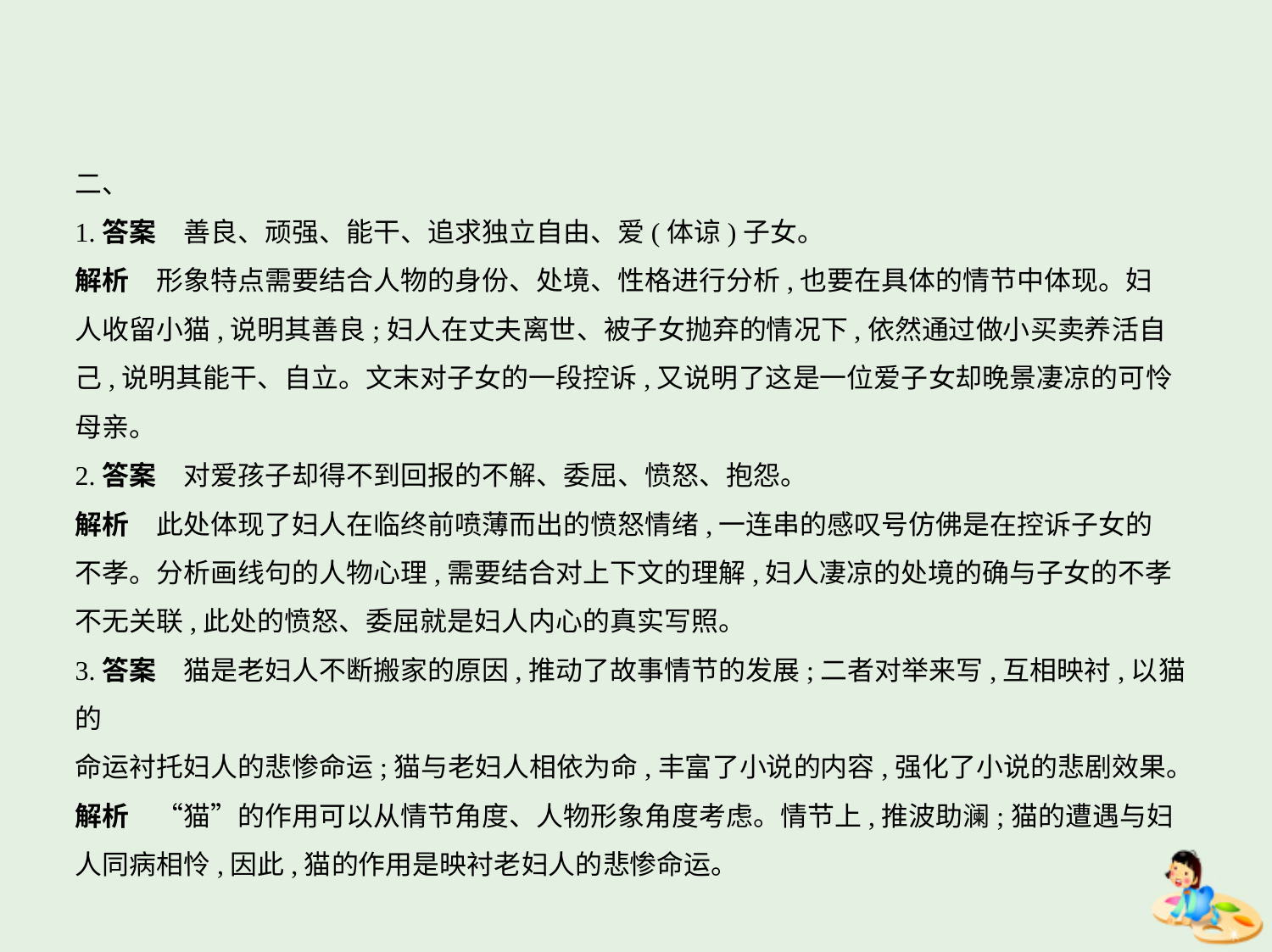

二、
1.答案　善良、顽强、能干、追求独立自由、爱(体谅)子女。
解析　形象特点需要结合人物的身份、处境、性格进行分析,也要在具体的情节中体现。妇
人收留小猫,说明其善良;妇人在丈夫离世、被子女抛弃的情况下,依然通过做小买卖养活自
己,说明其能干、自立。文末对子女的一段控诉,又说明了这是一位爱子女却晚景凄凉的可怜
母亲。
2.答案　对爱孩子却得不到回报的不解、委屈、愤怒、抱怨。
解析　此处体现了妇人在临终前喷薄而出的愤怒情绪,一连串的感叹号仿佛是在控诉子女的
不孝。分析画线句的人物心理,需要结合对上下文的理解,妇人凄凉的处境的确与子女的不孝
不无关联,此处的愤怒、委屈就是妇人内心的真实写照。
3.答案　猫是老妇人不断搬家的原因,推动了故事情节的发展;二者对举来写,互相映衬,以猫的
命运衬托妇人的悲惨命运;猫与老妇人相依为命,丰富了小说的内容,强化了小说的悲剧效果。
解析　“猫”的作用可以从情节角度、人物形象角度考虑。情节上,推波助澜;猫的遭遇与妇
人同病相怜,因此,猫的作用是映衬老妇人的悲惨命运。